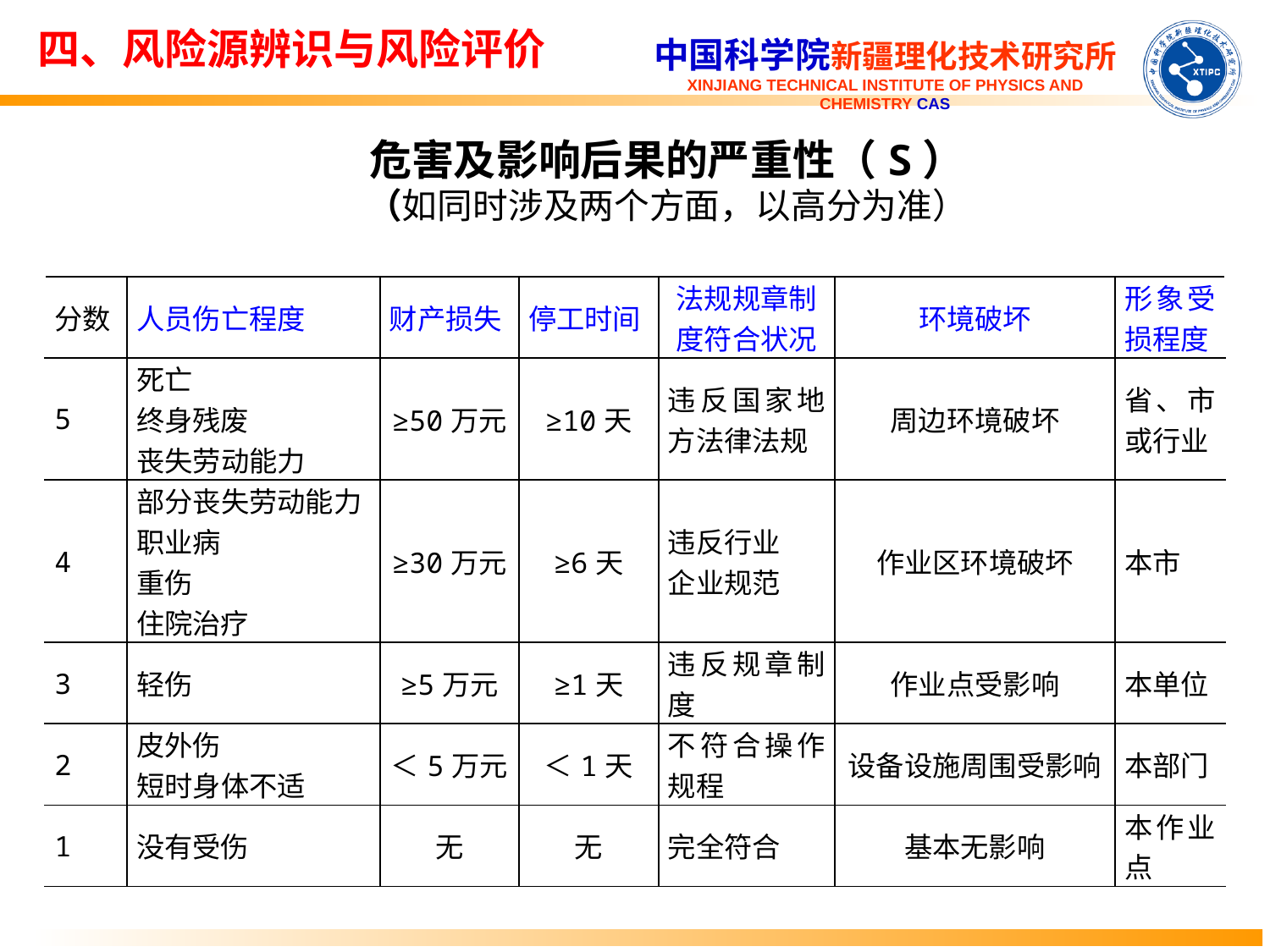

四、风险源辨识与风险评价
# 危害及影响后果的严重性（S） （如同时涉及两个方面，以高分为准）
| 分数 | 人员伤亡程度 | 财产损失 | 停工时间 | 法规规章制 度符合状况 | 环境破坏 | 形象受损程度 |
| --- | --- | --- | --- | --- | --- | --- |
| 5 | 死亡 终身残废 丧失劳动能力 | ≥50万元 | ≥10天 | 违反国家地方法律法规 | 周边环境破坏 | 省、市或行业 |
| 4 | 部分丧失劳动能力 职业病 重伤 住院治疗 | ≥30万元 | ≥6天 | 违反行业 企业规范 | 作业区环境破坏 | 本市 |
| 3 | 轻伤 | ≥5万元 | ≥1天 | 违反规章制度 | 作业点受影响 | 本单位 |
| 2 | 皮外伤 短时身体不适 | ＜5万元 | ＜1天 | 不符合操作规程 | 设备设施周围受影响 | 本部门 |
| 1 | 没有受伤 | 无 | 无 | 完全符合 | 基本无影响 | 本作业点 |